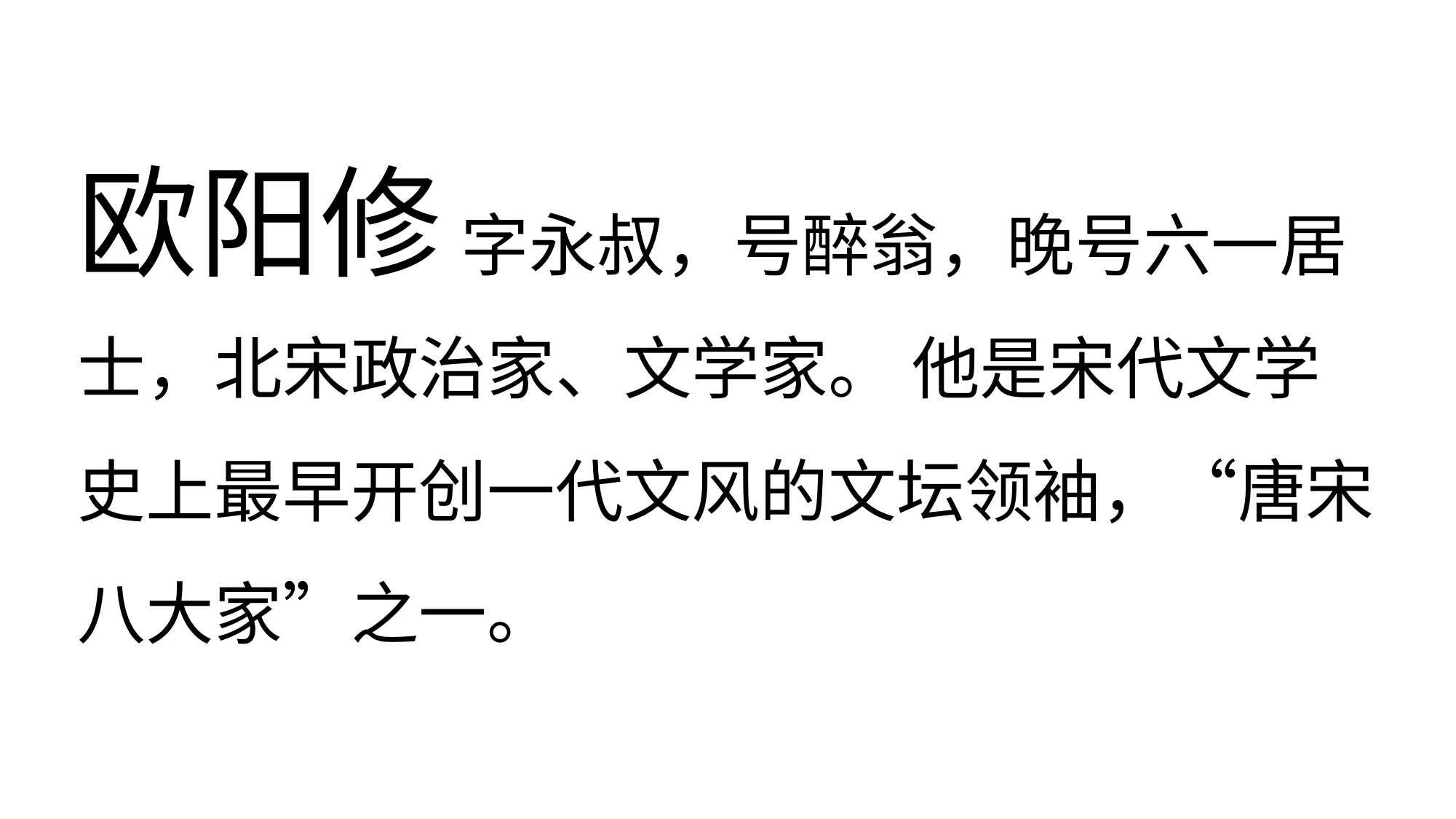

欧阳修
                        字永叔，号醉翁，晚号六一居士，北宋政治家、文学家。 他是宋代文学史上最早开创一代文风的文坛领袖，“唐宋八大家”之一。